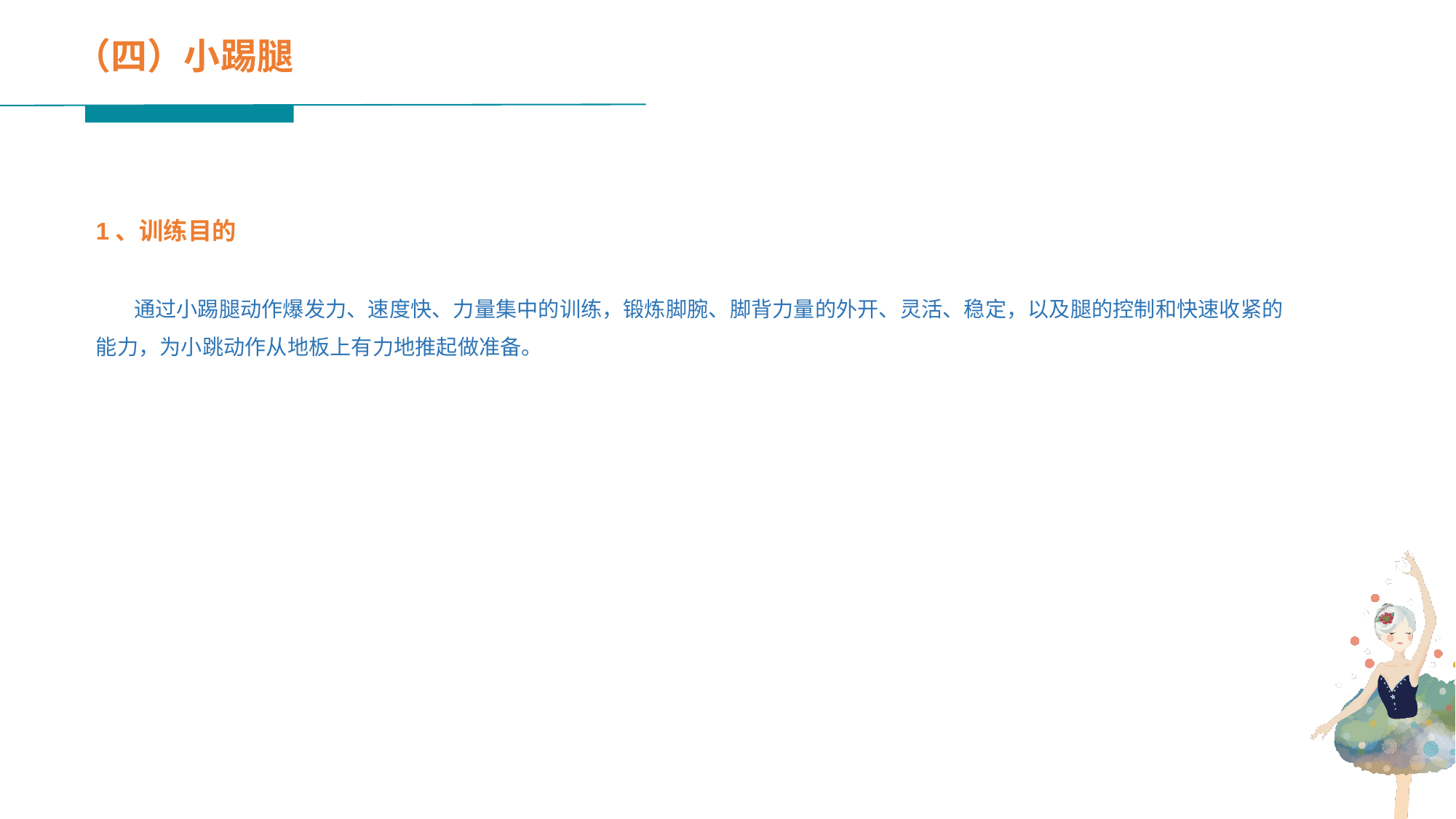

（四）小踢腿

1、训练目的

       通过小踢腿动作爆发力、速度快、力量集中的训练，锻炼脚腕、脚背力量的外开、灵活、稳定，以及腿的控制和快速收紧的能力，为小跳动作从地板上有力地推起做准备。